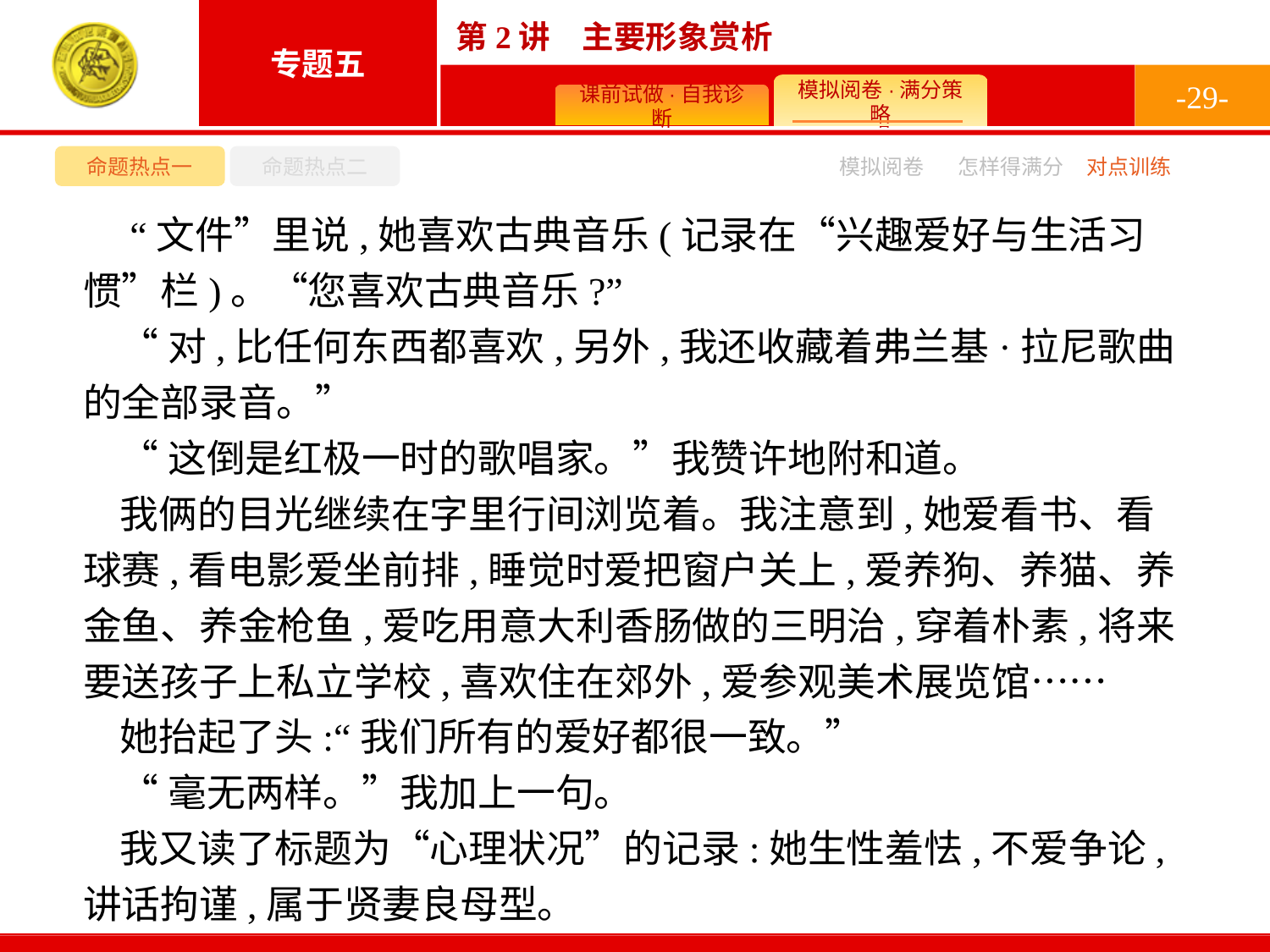

-29-
命题热点一
命题热点二
模拟阅卷
怎样得满分
对点训练
 “文件”里说,她喜欢古典音乐(记录在“兴趣爱好与生活习惯”栏)。“您喜欢古典音乐?”
“对,比任何东西都喜欢,另外,我还收藏着弗兰基·拉尼歌曲的全部录音。”
“这倒是红极一时的歌唱家。”我赞许地附和道。
我俩的目光继续在字里行间浏览着。我注意到,她爱看书、看球赛,看电影爱坐前排,睡觉时爱把窗户关上,爱养狗、养猫、养金鱼、养金枪鱼,爱吃用意大利香肠做的三明治,穿着朴素,将来要送孩子上私立学校,喜欢住在郊外,爱参观美术展览馆……
她抬起了头:“我们所有的爱好都很一致。”
“毫无两样。”我加上一句。
我又读了标题为“心理状况”的记录:她生性羞怯,不爱争论,讲话拘谨,属于贤妻良母型。